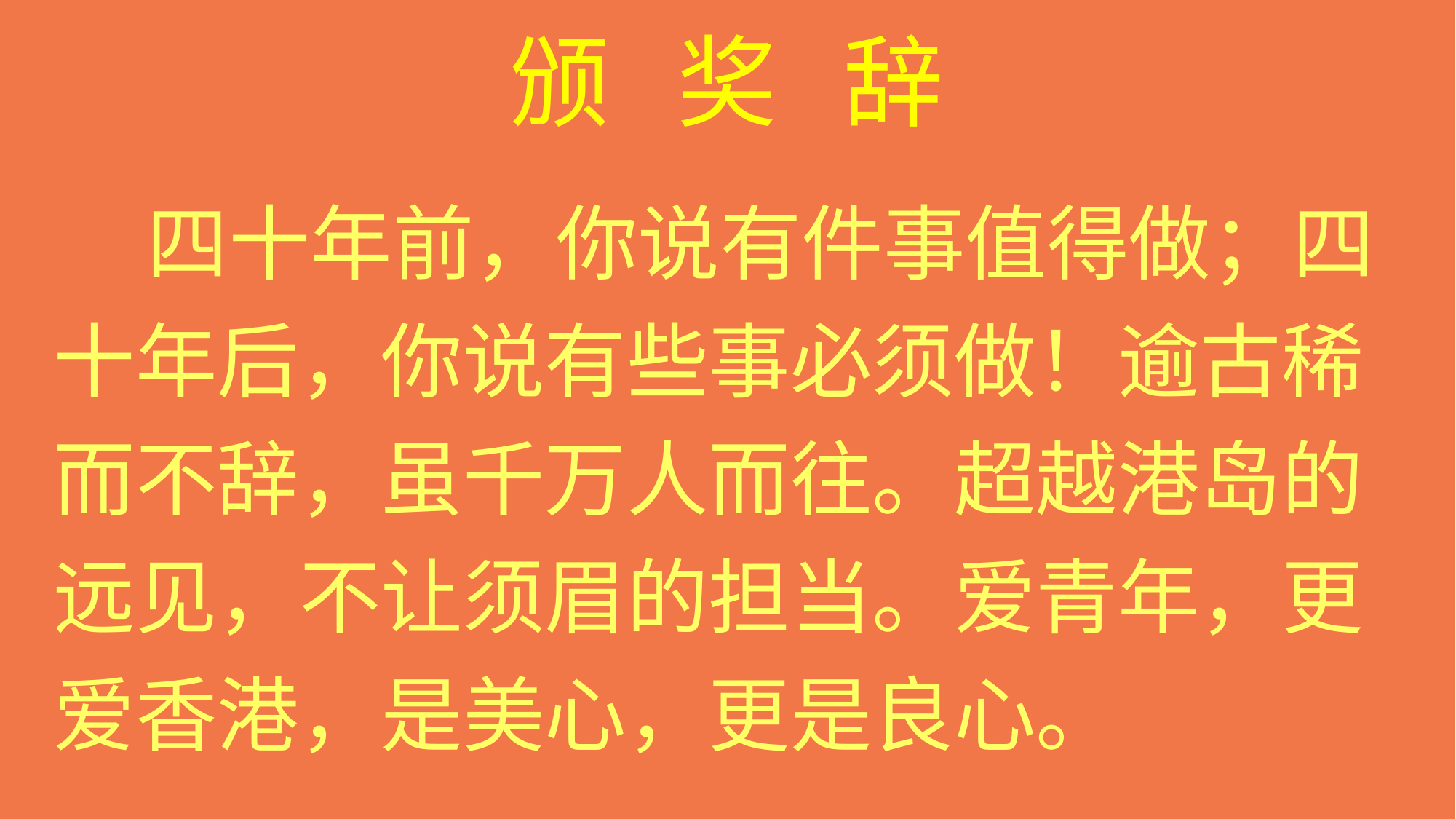

颁   奖   辞
    四十年前，你说有件事值得做；四十年后，你说有些事必须做！逾古稀而不辞，虽千万人而往。超越港岛的远见，不让须眉的担当。爱青年，更爱香港，是美心，更是良心。